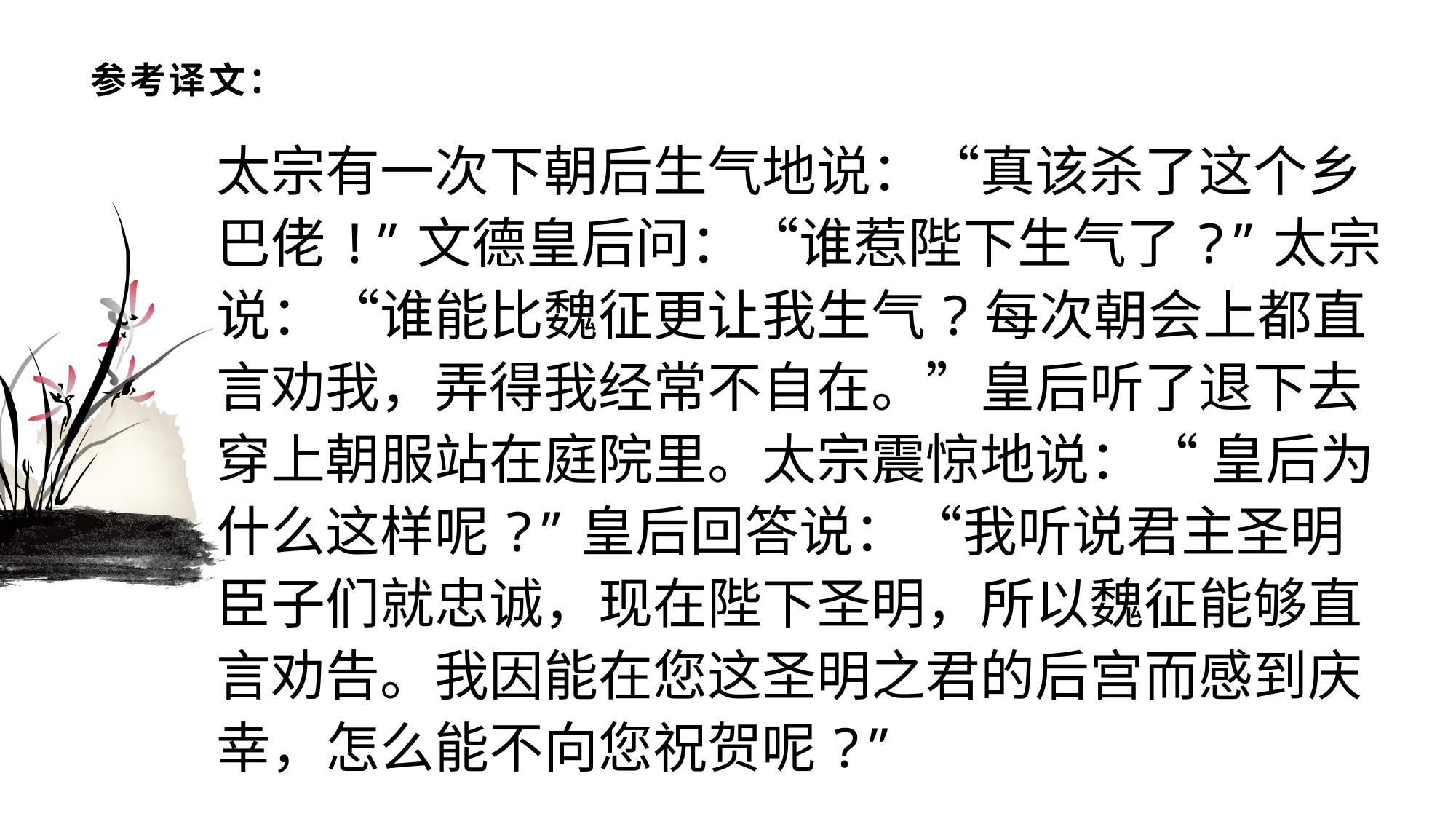

# 参考译文：
太宗有一次下朝后生气地说：“真该杀了这个乡巴佬!”文德皇后问：“谁惹陛下生气了?”太宗说：“谁能比魏征更让我生气?每次朝会上都直言劝我，弄得我经常不自在。”皇后听了退下去穿上朝服站在庭院里。太宗震惊地说：“ 皇后为什么这样呢?”皇后回答说：“我听说君主圣明臣子们就忠诚，现在陛下圣明，所以魏征能够直言劝告。我因能在您这圣明之君的后宫而感到庆幸，怎么能不向您祝贺呢?”